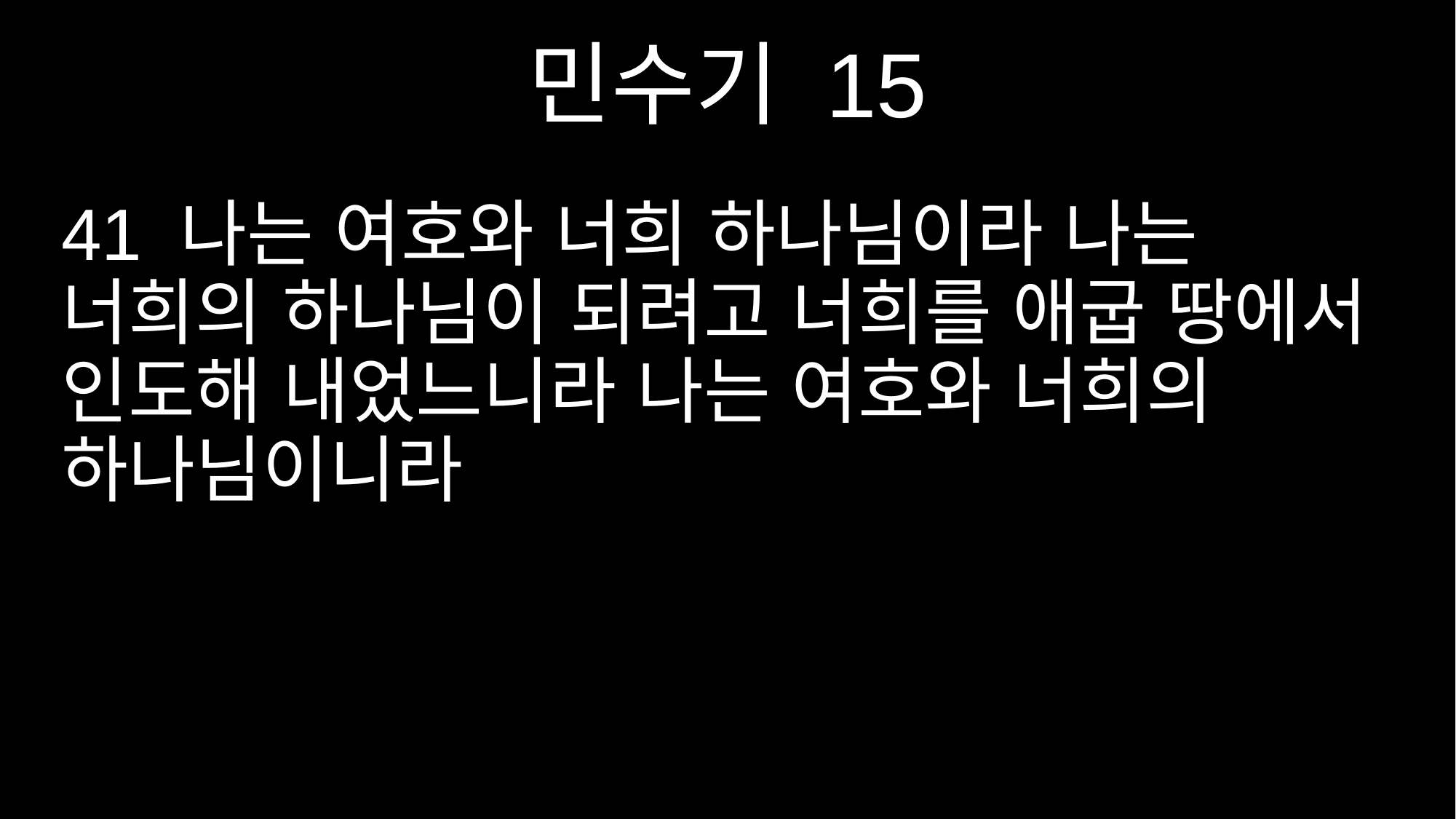

민수기 15
41 나는 여호와 너희 하나님이라 나는 너희의 하나님이 되려고 너희를 애굽 땅에서 인도해 내었느니라 나는 여호와 너희의 하나님이니라